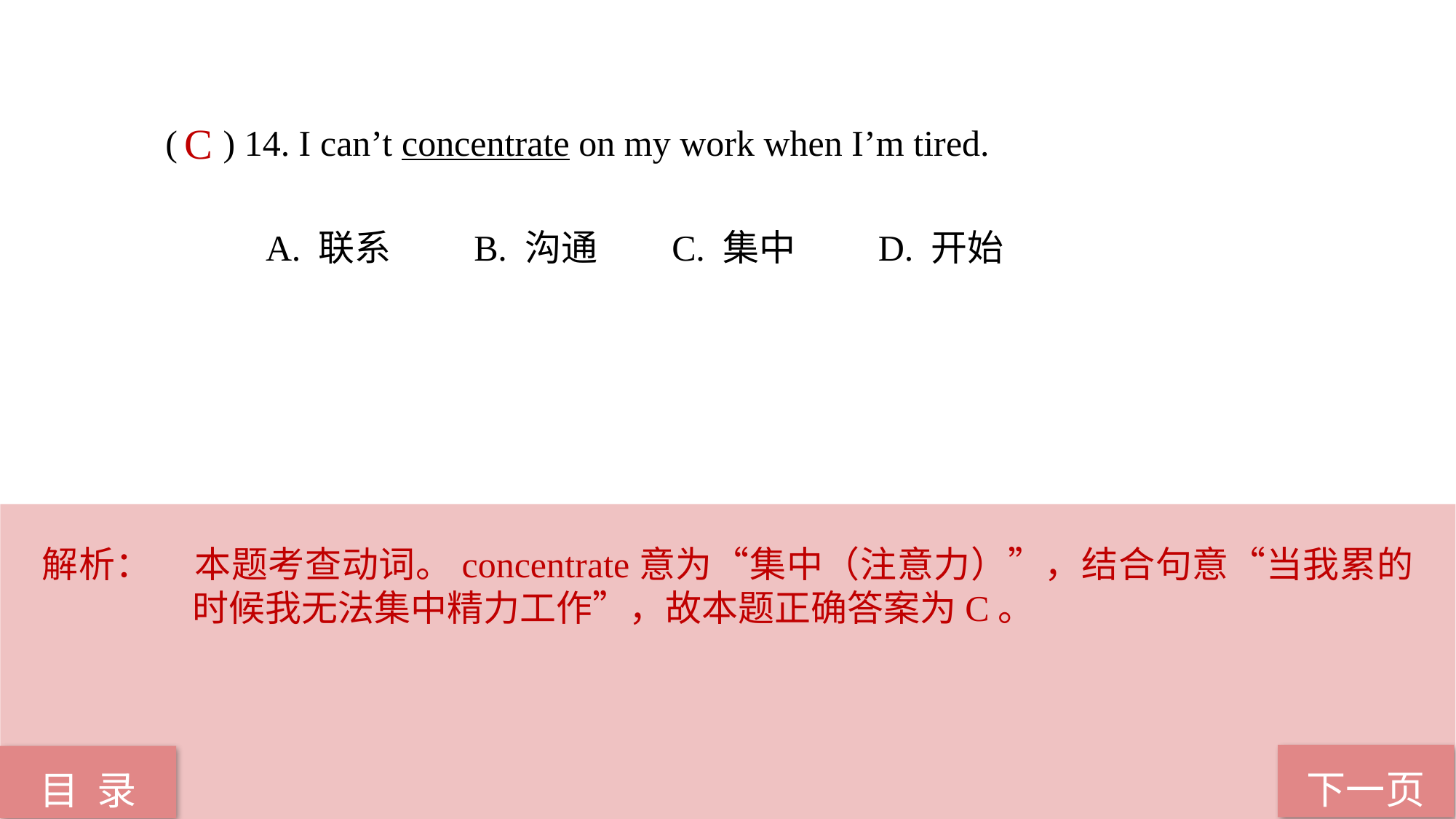

(     ) 14. I can’t concentrate on my work when I’m tired.

           A. 联系         B. 沟通        C. 集中         D. 开始
C
解析：	本题考查动词。concentrate意为“集中（注意力）”，结合句意“当我累的时候我无法集中精力工作”，故本题正确答案为C。